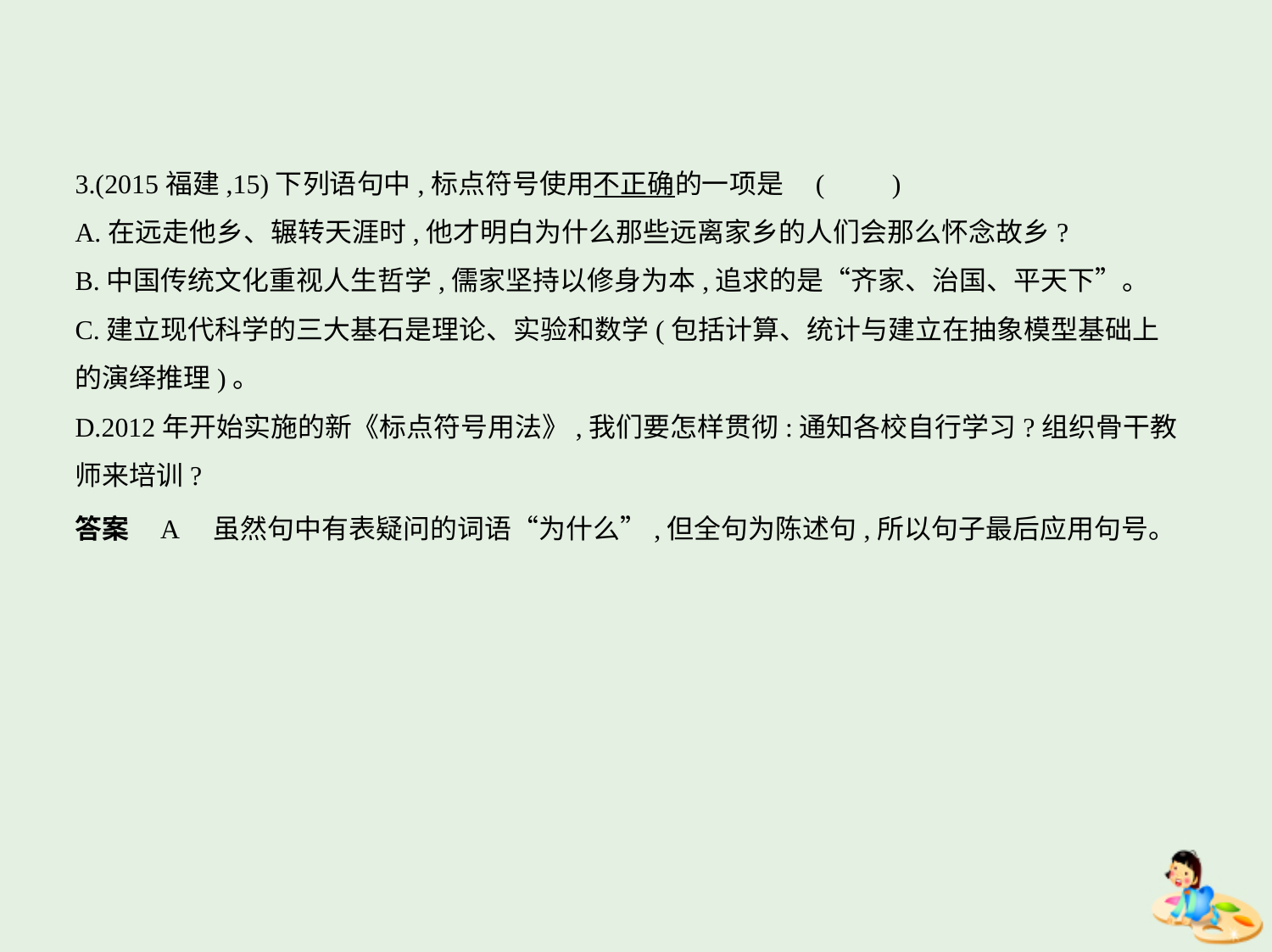

3.(2015福建,15)下列语句中,标点符号使用不正确的一项是 (　　)
A.在远走他乡、辗转天涯时,他才明白为什么那些远离家乡的人们会那么怀念故乡?
B.中国传统文化重视人生哲学,儒家坚持以修身为本,追求的是“齐家、治国、平天下”。
C.建立现代科学的三大基石是理论、实验和数学(包括计算、统计与建立在抽象模型基础上
的演绎推理)。
D.2012年开始实施的新《标点符号用法》,我们要怎样贯彻:通知各校自行学习?组织骨干教
师来培训?
答案    A　虽然句中有表疑问的词语“为什么”,但全句为陈述句,所以句子最后应用句号。